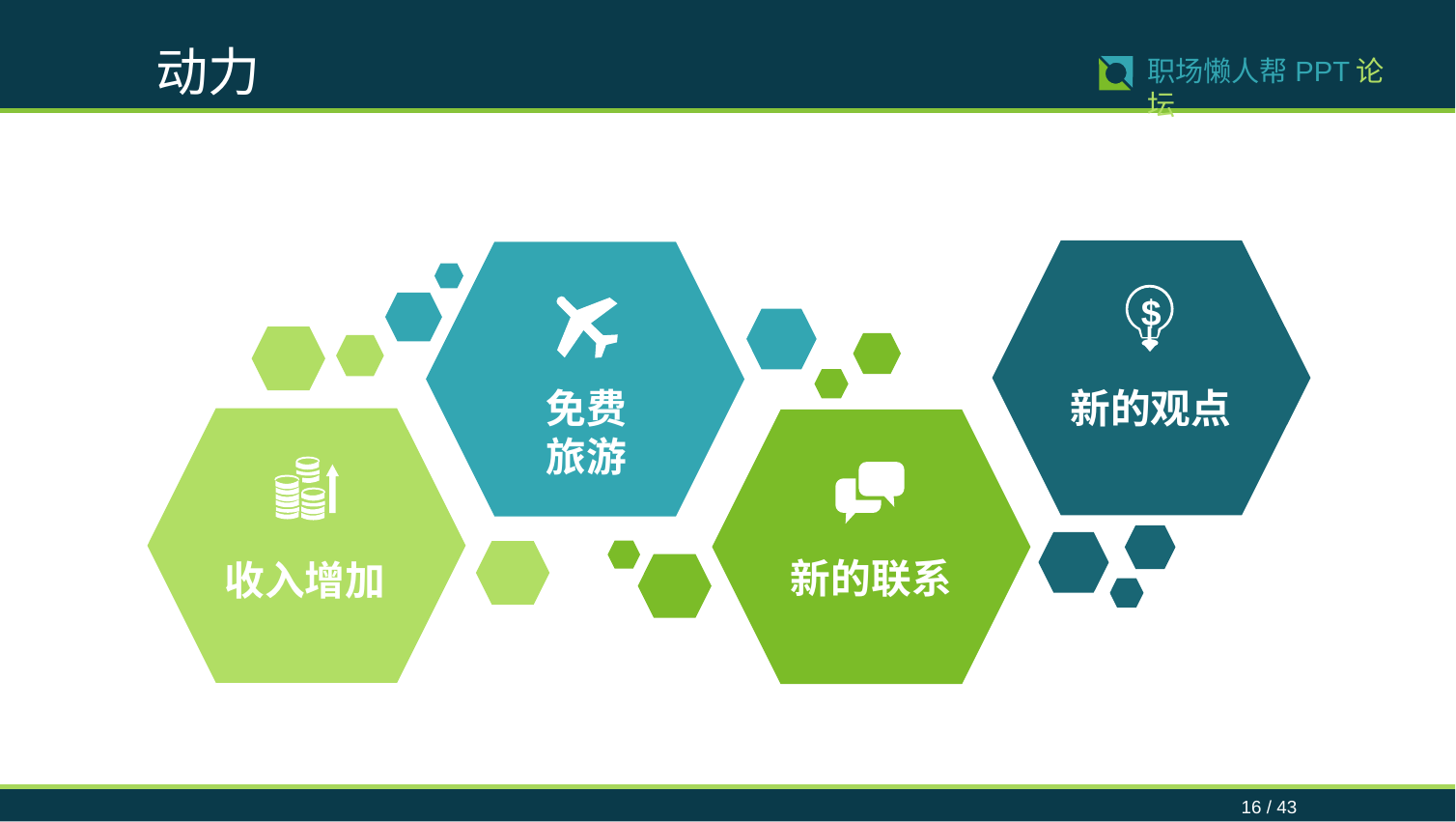

动力

16 / 43

职场懒人帮PPT论坛

$

新的观点
免费
旅游

新的联系
收入增加